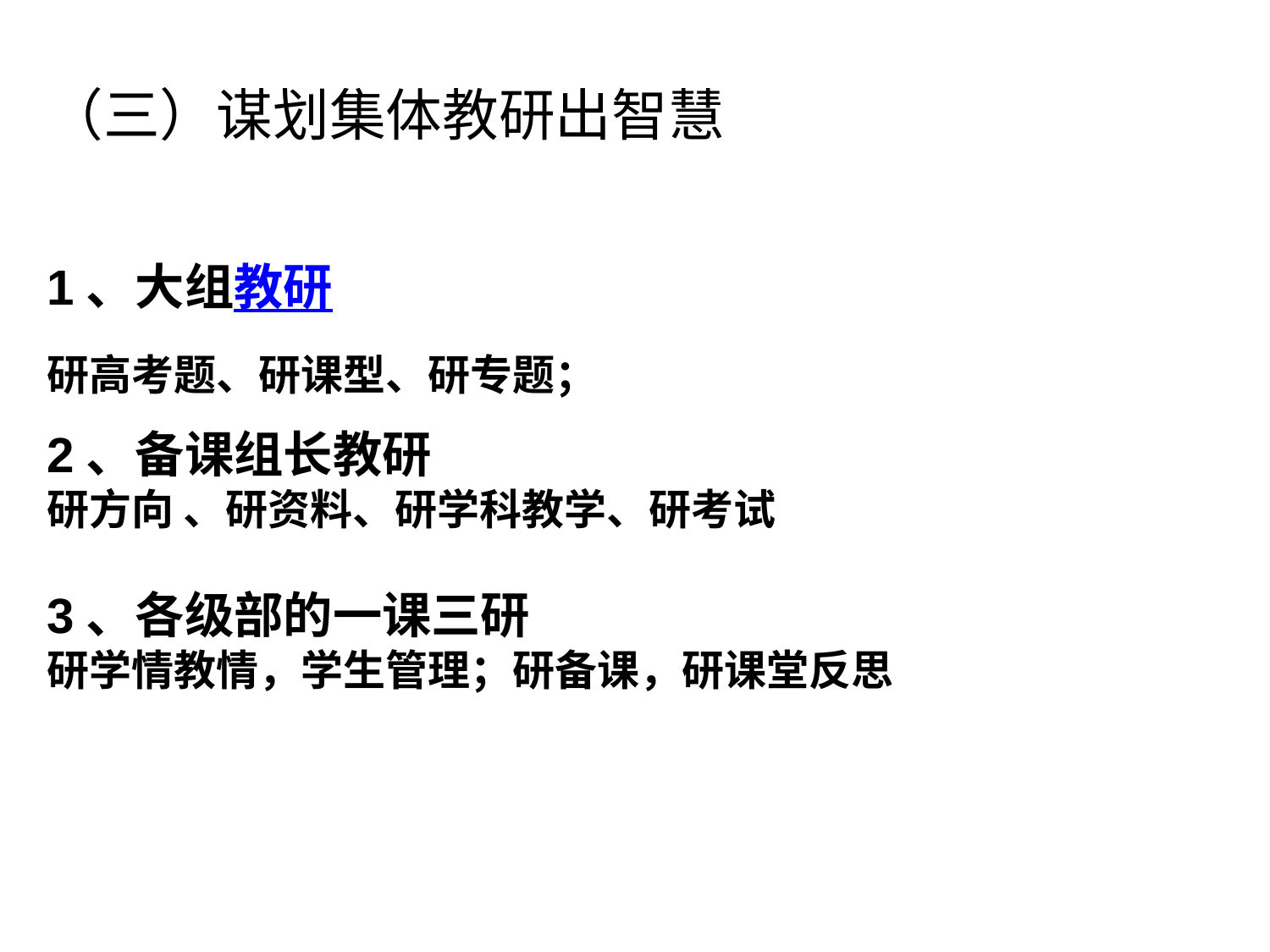

（三）谋划集体教研出智慧

1、大组教研
研高考题、研课型、研专题；
2、备课组长教研
研方向 、研资料、研学科教学、研考试

3、各级部的一课三研
研学情教情，学生管理；研备课，研课堂反思